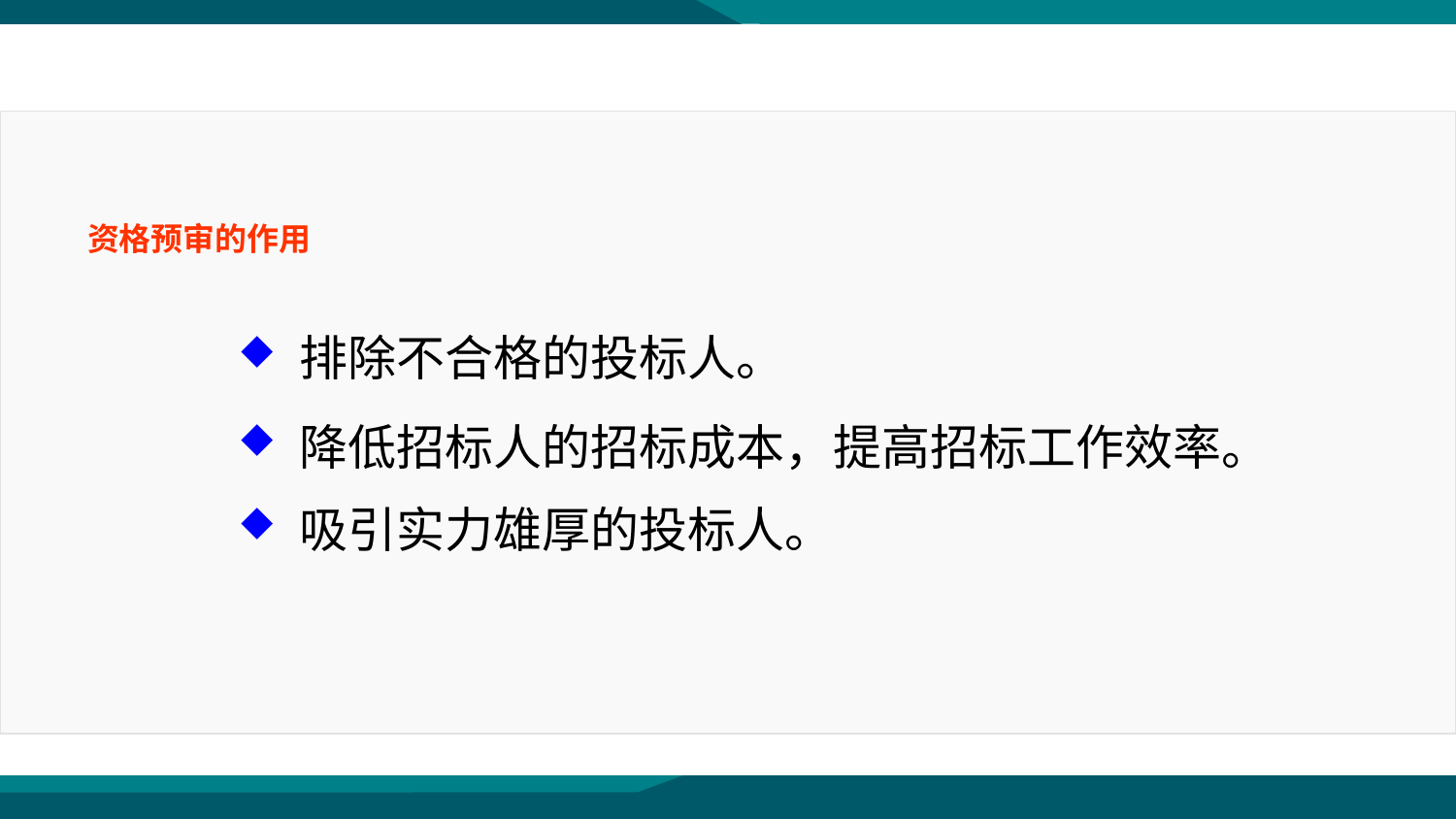

资格预审的作用
 排除不合格的投标人。
 降低招标人的招标成本，提高招标工作效率。
 吸引实力雄厚的投标人。